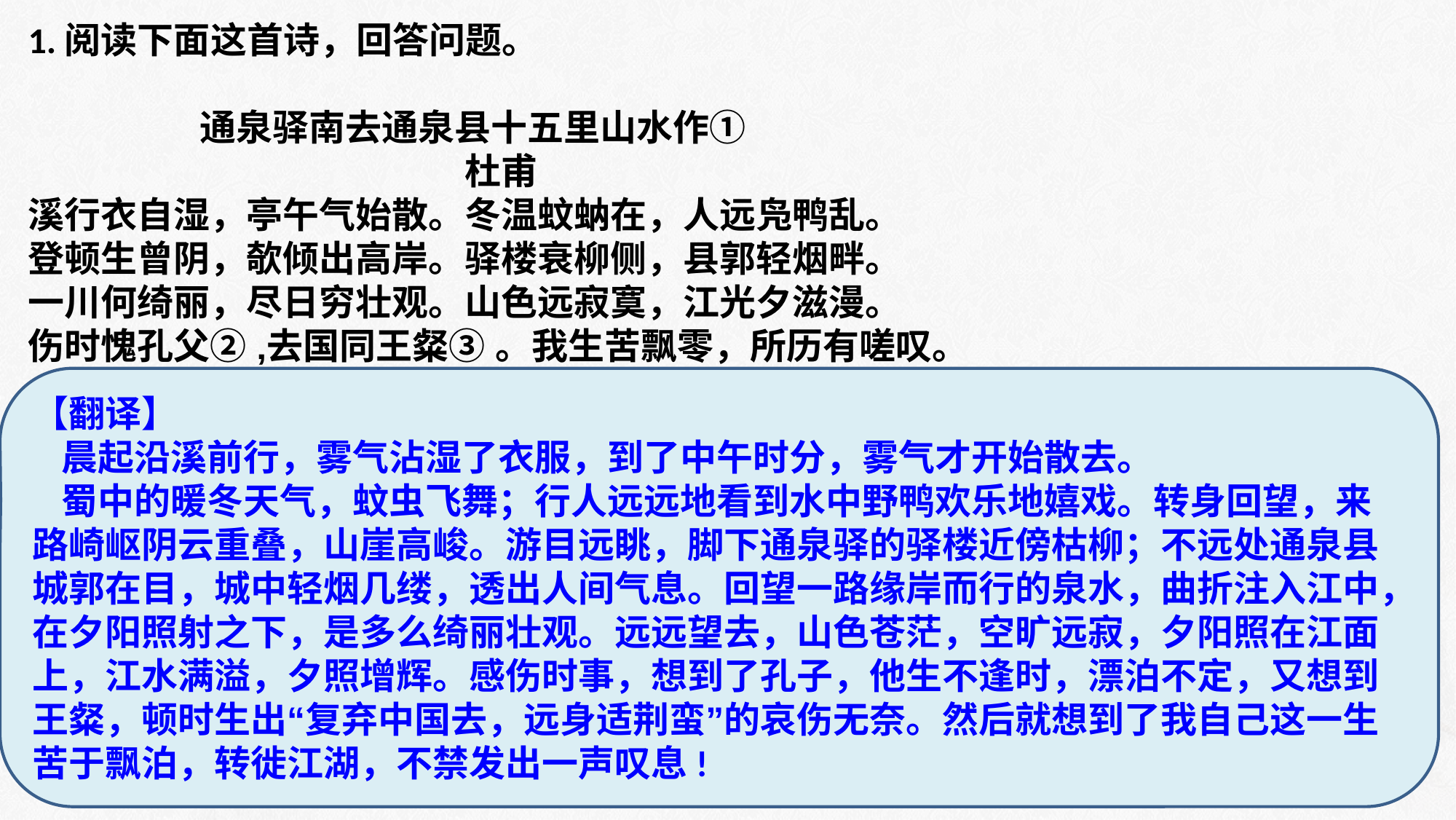

1.阅读下面这首诗，回答问题。

                通泉驿南去通泉县十五里山水作①
                                          杜甫
溪行衣自湿，亭午气始散。冬温蚊蚋在，人远凫鸭乱。
登顿生曾阴，欹倾出高岸。驿楼衰柳侧，县郭轻烟畔。
一川何绮丽，尽日穷壮观。山色远寂寞，江光夕滋漫。
伤时愧孔父② ‚去国同王粲③ 。我生苦飘零，所历有嗟叹。

[注]
①此诗作于公元762年。通泉县在今四川境内。
②孔父即孔子。
③王粲,东汉末年诗人,曾为躲避战乱离开长安，往荆州依附刘表。
【翻译】
  晨起沿溪前行，雾气沾湿了衣服，到了中午时分，雾气才开始散去。
  蜀中的暖冬天气，蚊虫飞舞；行人远远地看到水中野鸭欢乐地嬉戏。转身回望，来路崎岖阴云重叠，山崖高峻。游目远眺，脚下通泉驿的驿楼近傍枯柳；不远处通泉县城郭在目，城中轻烟几缕，透出人间气息。回望一路缘岸而行的泉水，曲折注入江中，在夕阳照射之下，是多么绮丽壮观。远远望去，山色苍茫，空旷远寂，夕阳照在江面上，江水满溢，夕照增辉。感伤时事，想到了孔子，他生不逢时，漂泊不定，又想到王粲，顿时生出“复弃中国去，远身适荆蛮”的哀伤无奈。然后就想到了我自己这一生苦于飘泊，转徙江湖，不禁发出一声叹息!